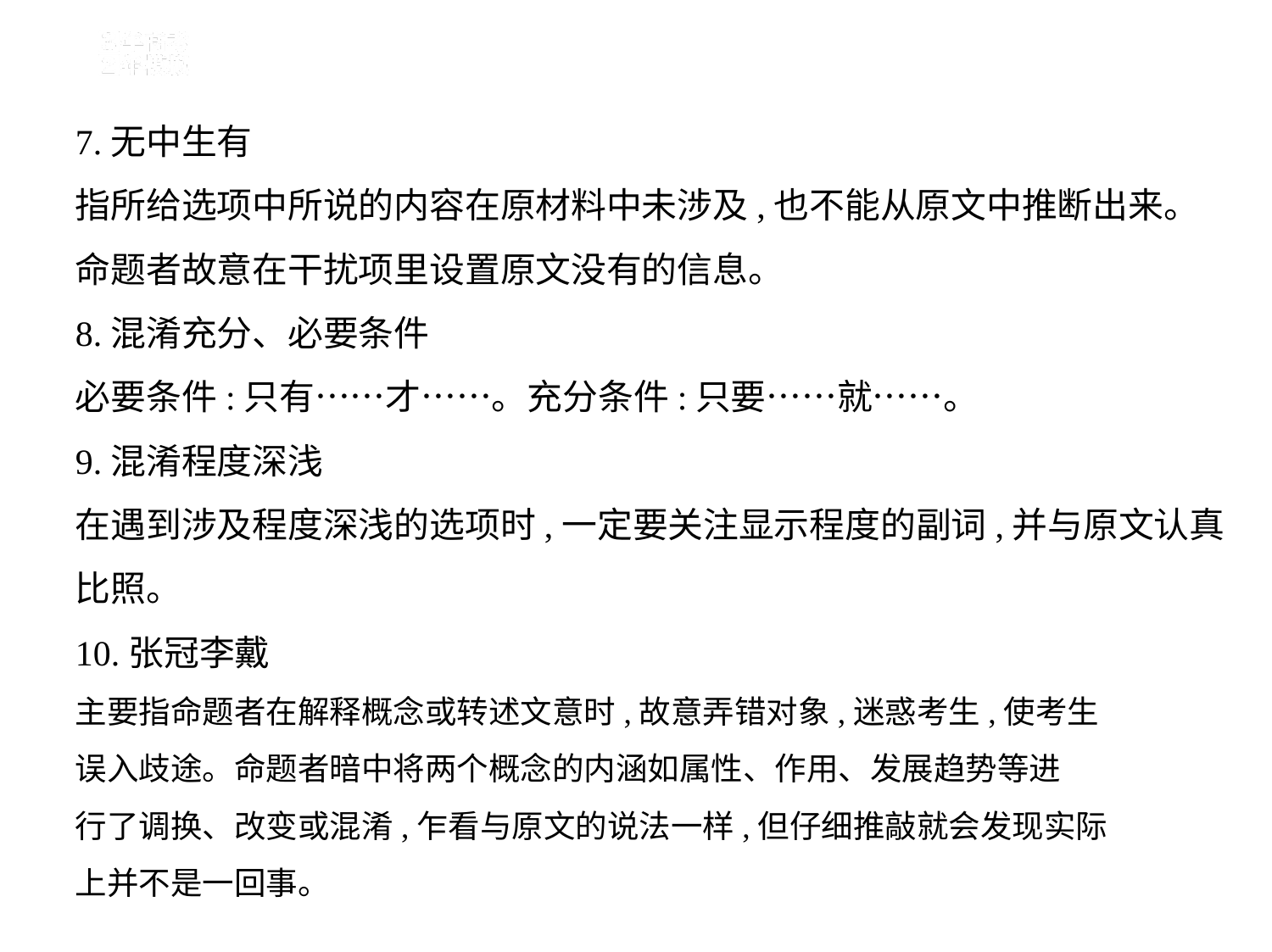

7.无中生有
指所给选项中所说的内容在原材料中未涉及,也不能从原文中推断出来。
命题者故意在干扰项里设置原文没有的信息。
8.混淆充分、必要条件
必要条件:只有……才……。充分条件:只要……就……。
9.混淆程度深浅
在遇到涉及程度深浅的选项时,一定要关注显示程度的副词,并与原文认真
比照。
10.张冠李戴
主要指命题者在解释概念或转述文意时,故意弄错对象,迷惑考生,使考生
误入歧途。命题者暗中将两个概念的内涵如属性、作用、发展趋势等进
行了调换、改变或混淆,乍看与原文的说法一样,但仔细推敲就会发现实际
上并不是一回事。